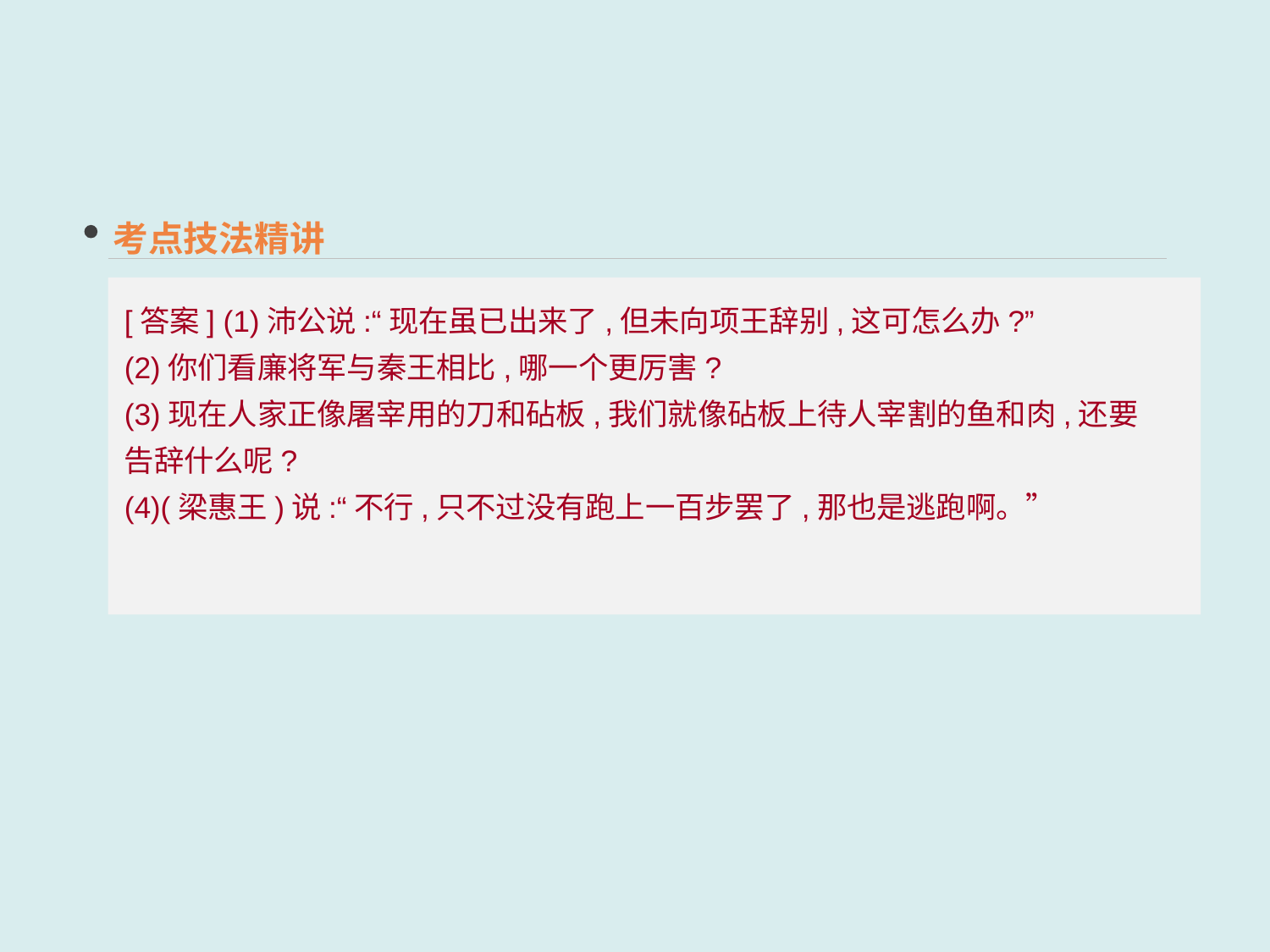

考点技法精讲

[答案] (1)沛公说:“现在虽已出来了,但未向项王辞别,这可怎么办?”
(2)你们看廉将军与秦王相比,哪一个更厉害?
(3)现在人家正像屠宰用的刀和砧板,我们就像砧板上待人宰割的鱼和肉,还要告辞什么呢?
(4)(梁惠王)说:“不行,只不过没有跑上一百步罢了,那也是逃跑啊。”